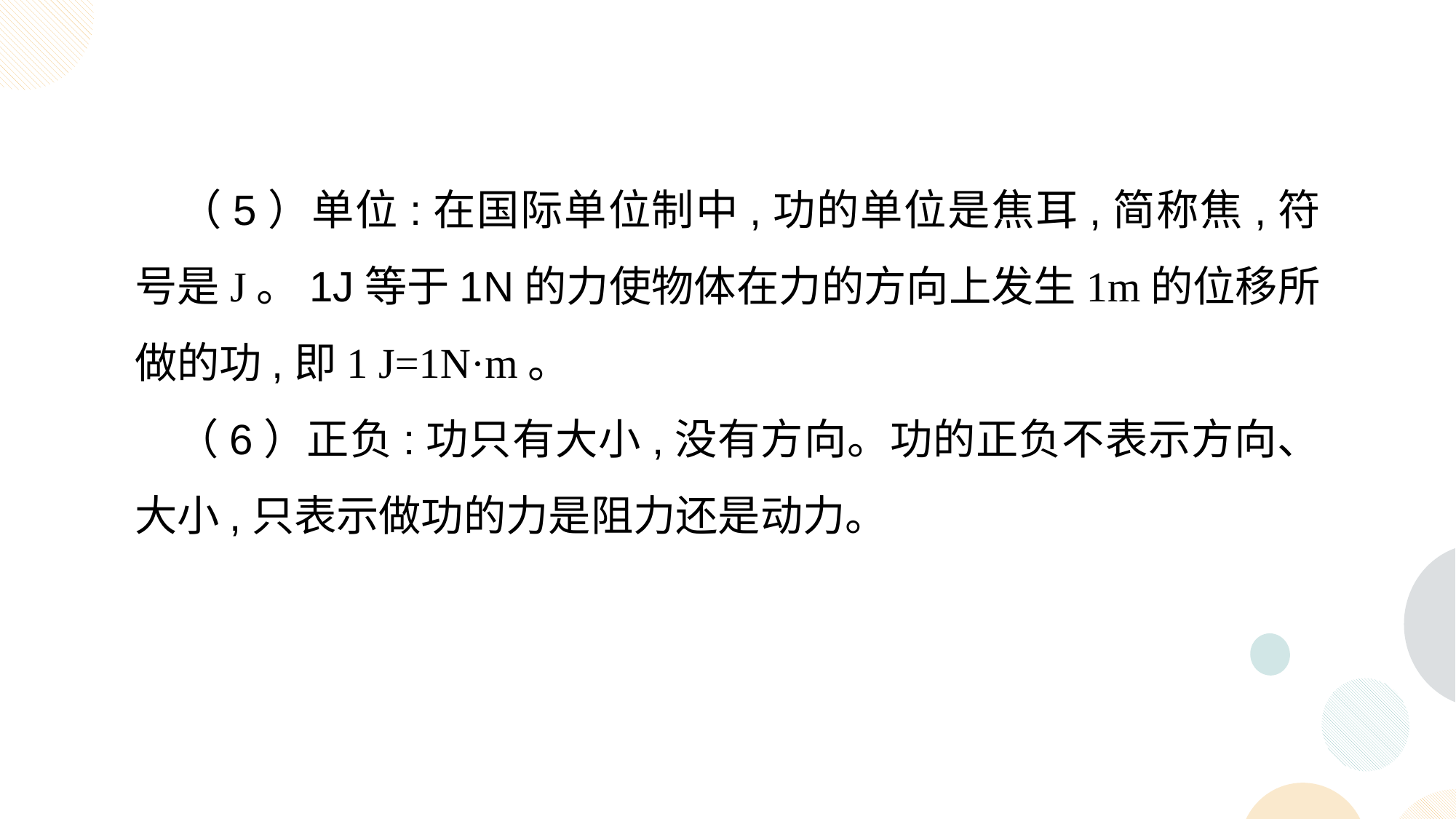

（5）单位:在国际单位制中,功的单位是焦耳,简称焦,符号是J。1J等于1N的力使物体在力的方向上发生1m的位移所做的功,即1 J=1N·m。
   （6）正负:功只有大小,没有方向。功的正负不表示方向、大小,只表示做功的力是阻力还是动力。